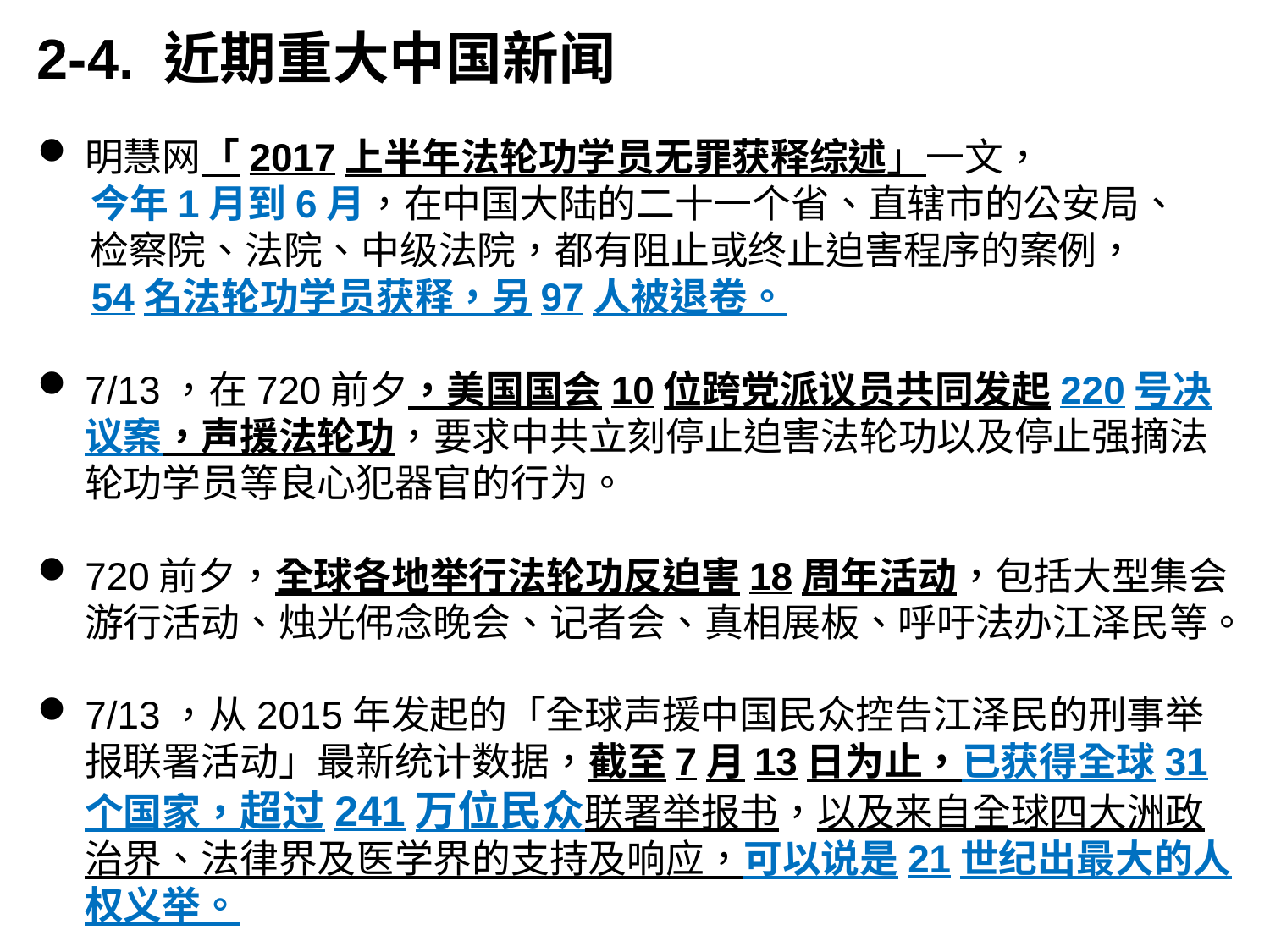

2-4. 近期重大中国新闻
明慧网「2017上半年法轮功学员无罪获释综述」一文，
     今年1月到6月，在中国大陆的二十一个省、直辖市的公安局、
     检察院、法院、中级法院，都有阻止或终止迫害程序的案例，
     54名法轮功学员获释，另97人被退卷。

7/13，在720前夕，美国国会10位跨党派议员共同发起220号决议案，声援法轮功，要求中共立刻停止迫害法轮功以及停止强摘法轮功学员等良心犯器官的行为。

720前夕，全球各地举行法轮功反迫害18周年活动，包括大型集会游行活动、烛光伄念晚会、记者会、真相展板、呼吁法办江泽民等。

7/13，从2015年发起的「全球声援中国民众控告江泽民的刑事举报联署活动」最新统计数据，截至7月13日为止，已获得全球31个国家，超过241万位民众联署举报书，以及来自全球四大洲政治界、法律界及医学界的支持及响应，可以说是21世纪出最大的人权义举。